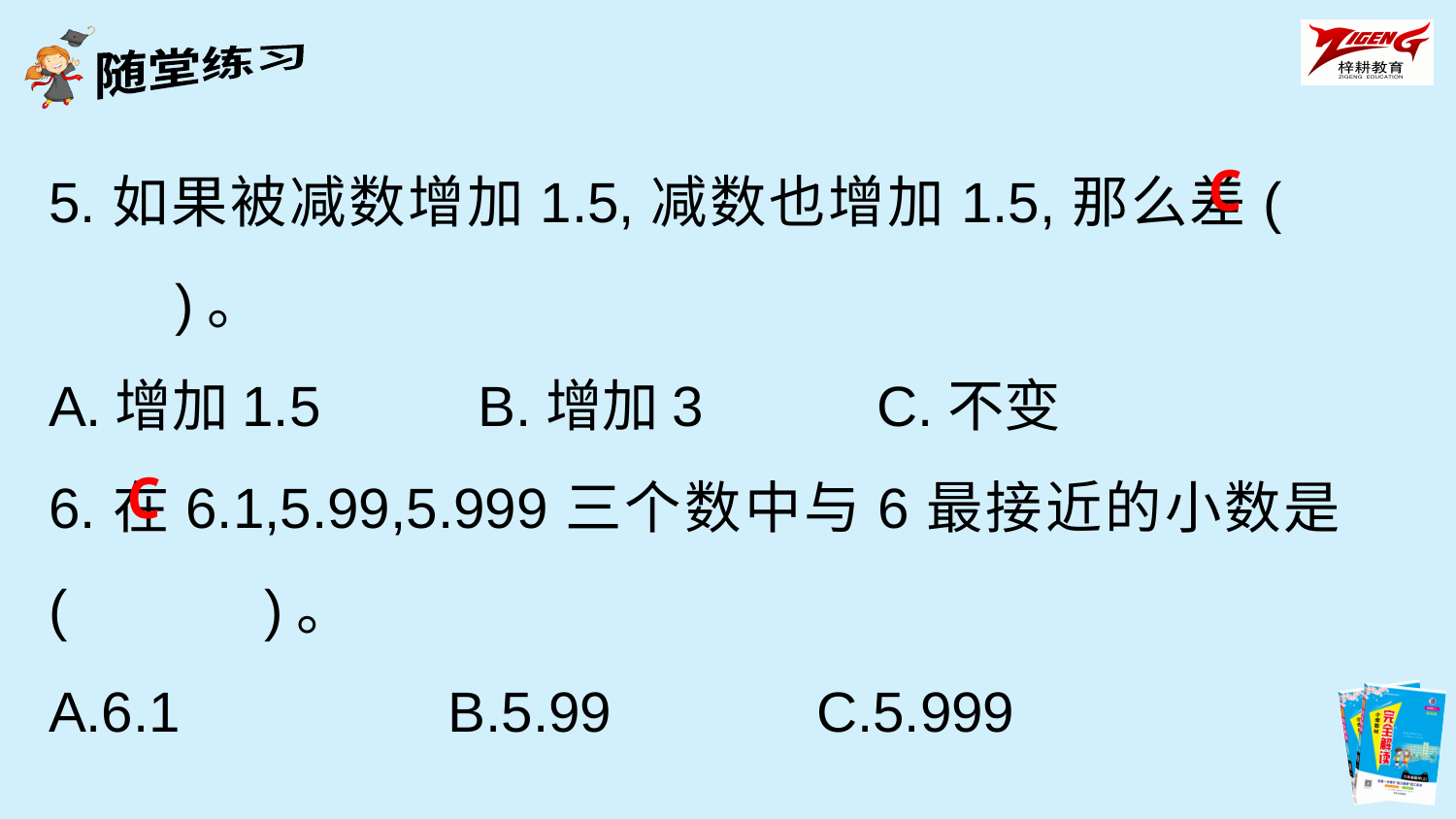

C
5.如果被减数增加1.5,减数也增加1.5,那么差(　　　)。
A.增加1.5          B.增加3           C.不变
6.在6.1,5.99,5.999三个数中与6最接近的小数是(　　　)。
A.6.1                 B.5.99             C.5.999
C